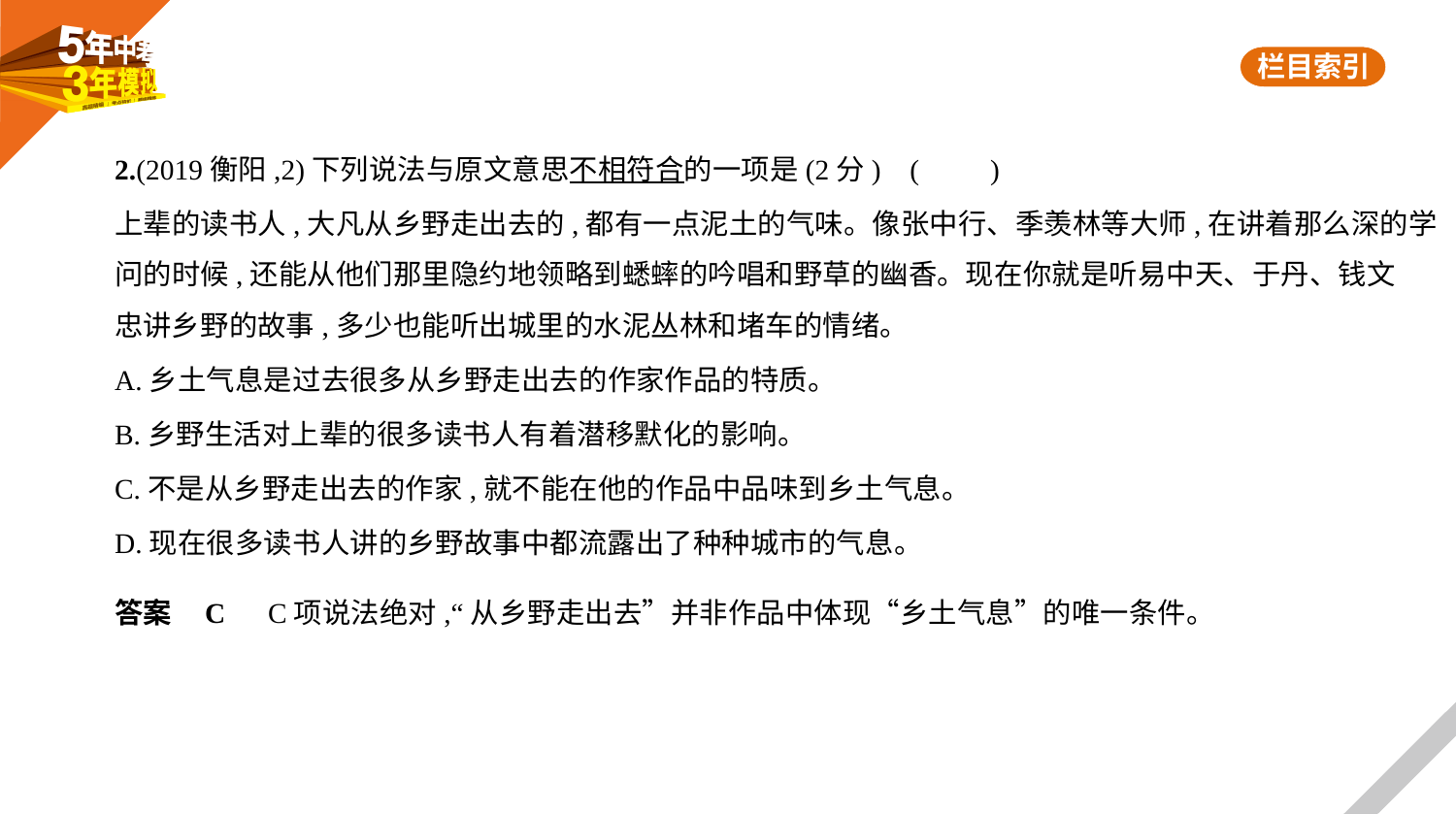

2.(2019衡阳,2)下列说法与原文意思不相符合的一项是(2分) (　　)
上辈的读书人,大凡从乡野走出去的,都有一点泥土的气味。像张中行、季羡林等大师,在讲着那么深的学
问的时候,还能从他们那里隐约地领略到蟋蟀的吟唱和野草的幽香。现在你就是听易中天、于丹、钱文
忠讲乡野的故事,多少也能听出城里的水泥丛林和堵车的情绪。
A.乡土气息是过去很多从乡野走出去的作家作品的特质。
B.乡野生活对上辈的很多读书人有着潜移默化的影响。
C.不是从乡野走出去的作家,就不能在他的作品中品味到乡土气息。
D.现在很多读书人讲的乡野故事中都流露出了种种城市的气息。
答案    C　C项说法绝对,“从乡野走出去”并非作品中体现“乡土气息”的唯一条件。